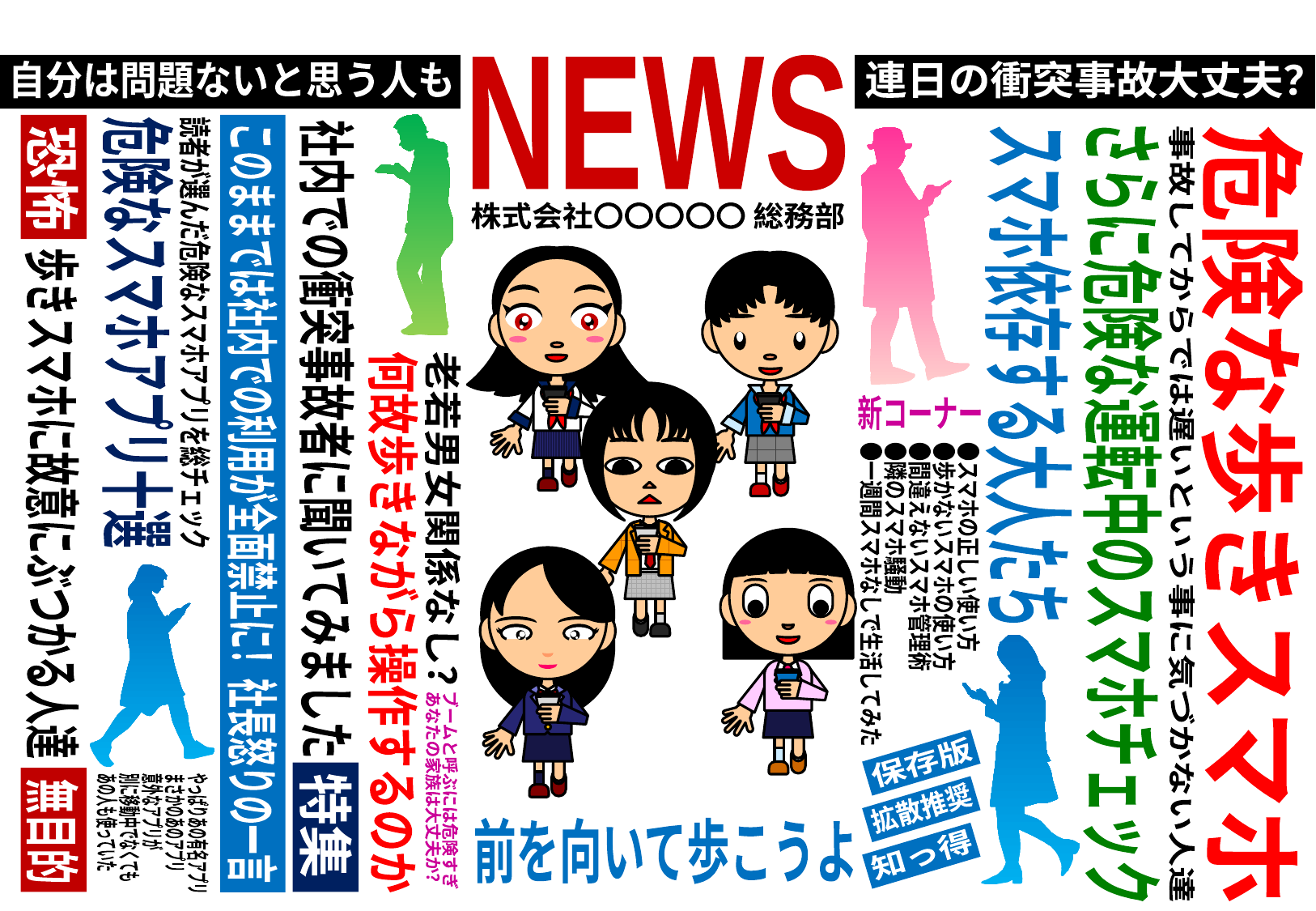

NEWS
株式会社〇〇〇〇〇 総務部

自分は問題ないと思う人も
連日の衝突事故大丈夫？

恐怖

危険なスマホアプリ十選
読者が選んだ危険なスマホアプリを総チェック
スマホ依存する大人たち

新コーナー
社内での衝突事故者に聞いてみました
危険な歩きスマホ
さらに危険な運転中のスマホチェック
歩きスマホに故意にぶつかる人達
このままでは社内での利用が全面禁止に！社長怒りの一言
老若男女関係なし？
事故してからでは遅いという事に気づかない人達

●スマホの正しい使い方
●歩かないスマホの使い方
●間違えないスマホ管理術
●隣のスマホ騒動
●一週間スマホなしで生活してみた

何故歩きながら操作するのか

保存版

ブームと呼ぶには危険すぎ
あなたの家族は大丈夫か？
やっぱりあの有名アプリ
まさかのあのアプリ
意外なアプリが
別に移動中でなくても
あの人も使っていた

拡散推奨
特集
無目的
前を向いて歩こうよ

知っ得